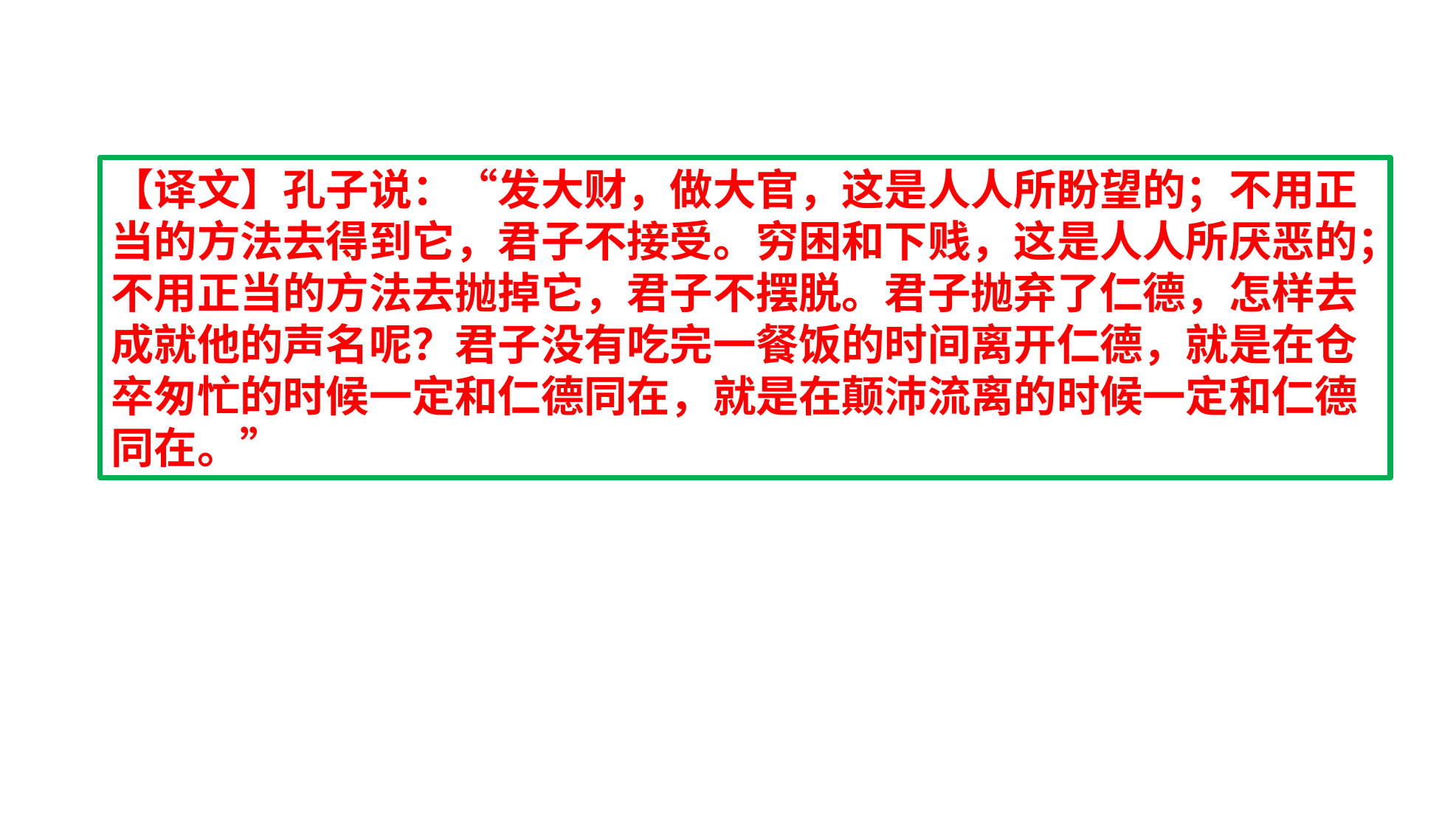

【译文】孔子说：“发大财，做大官，这是人人所盼望的；不用正当的方法去得到它，君子不接受。穷困和下贱，这是人人所厌恶的；不用正当的方法去抛掉它，君子不摆脱。君子抛弃了仁德，怎样去成就他的声名呢？君子没有吃完一餐饭的时间离开仁德，就是在仓卒匆忙的时候一定和仁德同在，就是在颠沛流离的时候一定和仁德同在。”